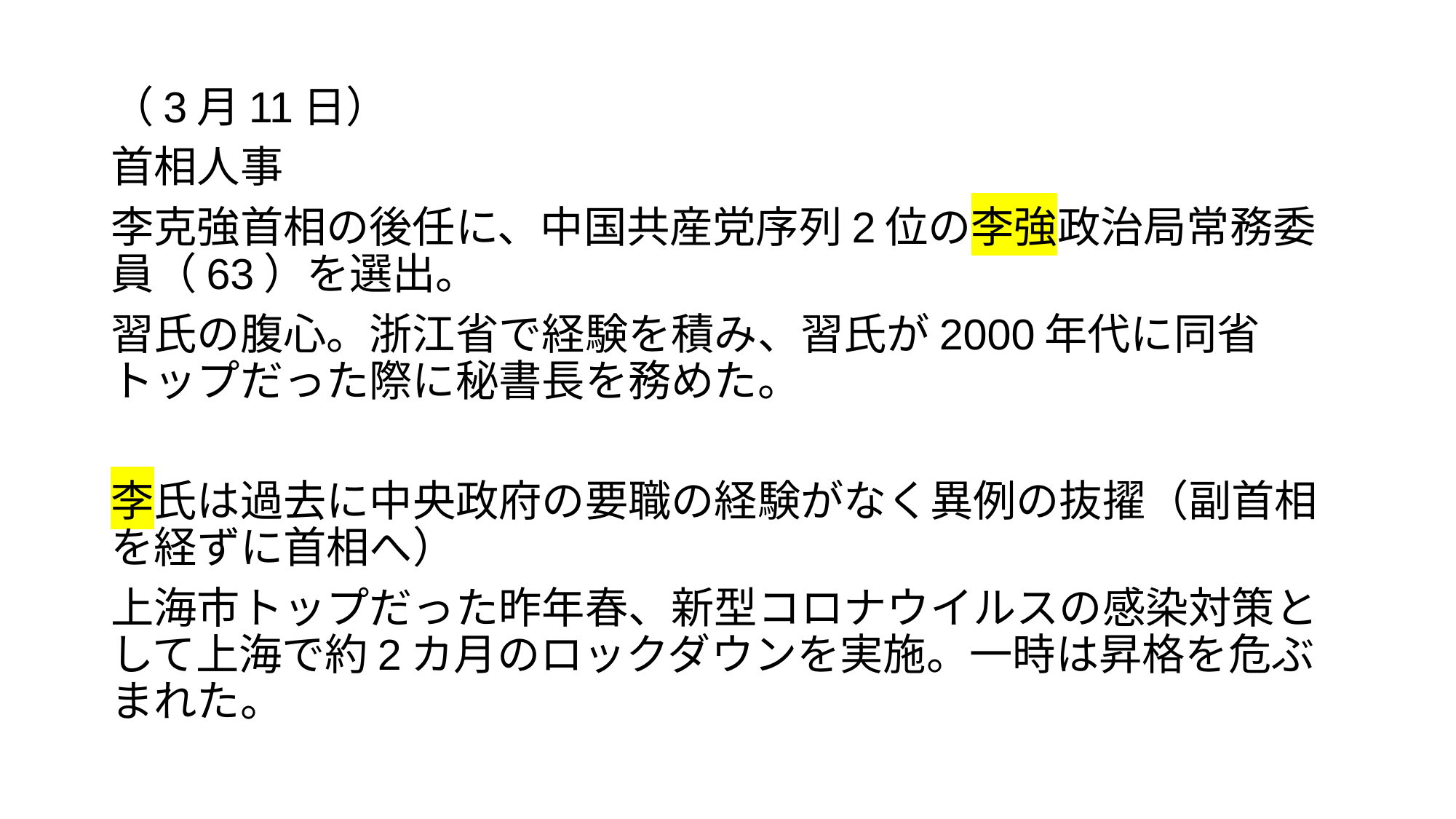

（3月11日）
首相人事
李克強首相の後任に、中国共産党序列2位の李強政治局常務委員（63）を選出。
習氏の腹心。浙江省で経験を積み、習氏が2000年代に同省トップだった際に秘書長を務めた。

李氏は過去に中央政府の要職の経験がなく異例の抜擢（副首相を経ずに首相へ）
上海市トップだった昨年春、新型コロナウイルスの感染対策として上海で約2カ月のロックダウンを実施。一時は昇格を危ぶまれた。